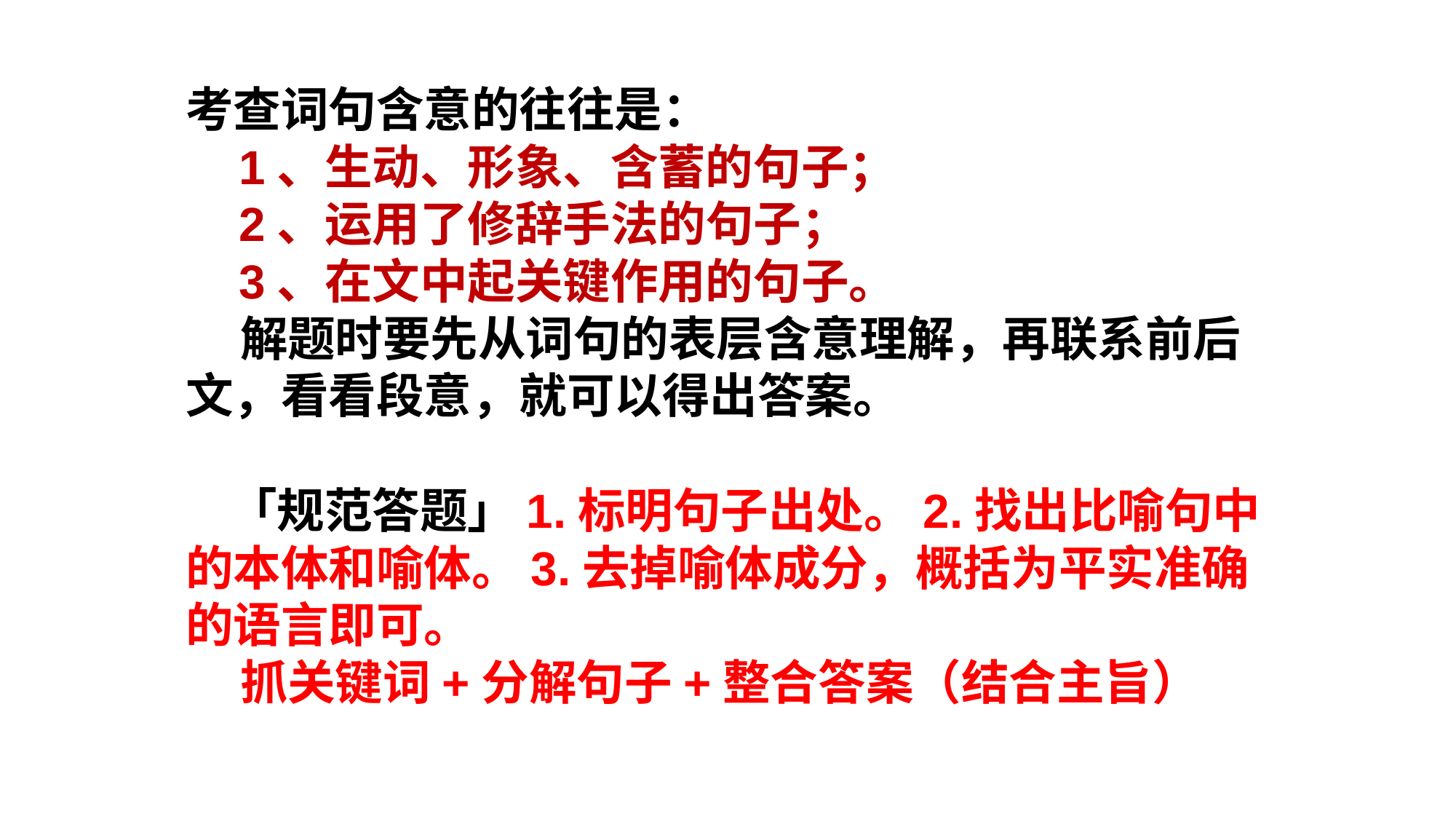

考查词句含意的往往是：
    1、生动、形象、含蓄的句子；
    2、运用了修辞手法的句子；
    3、在文中起关键作用的句子。
    解题时要先从词句的表层含意理解，再联系前后文，看看段意，就可以得出答案。

   「规范答题」1.标明句子出处。2.找出比喻句中的本体和喻体。3.去掉喻体成分，概括为平实准确的语言即可。
    抓关键词+分解句子+整合答案（结合主旨）
8